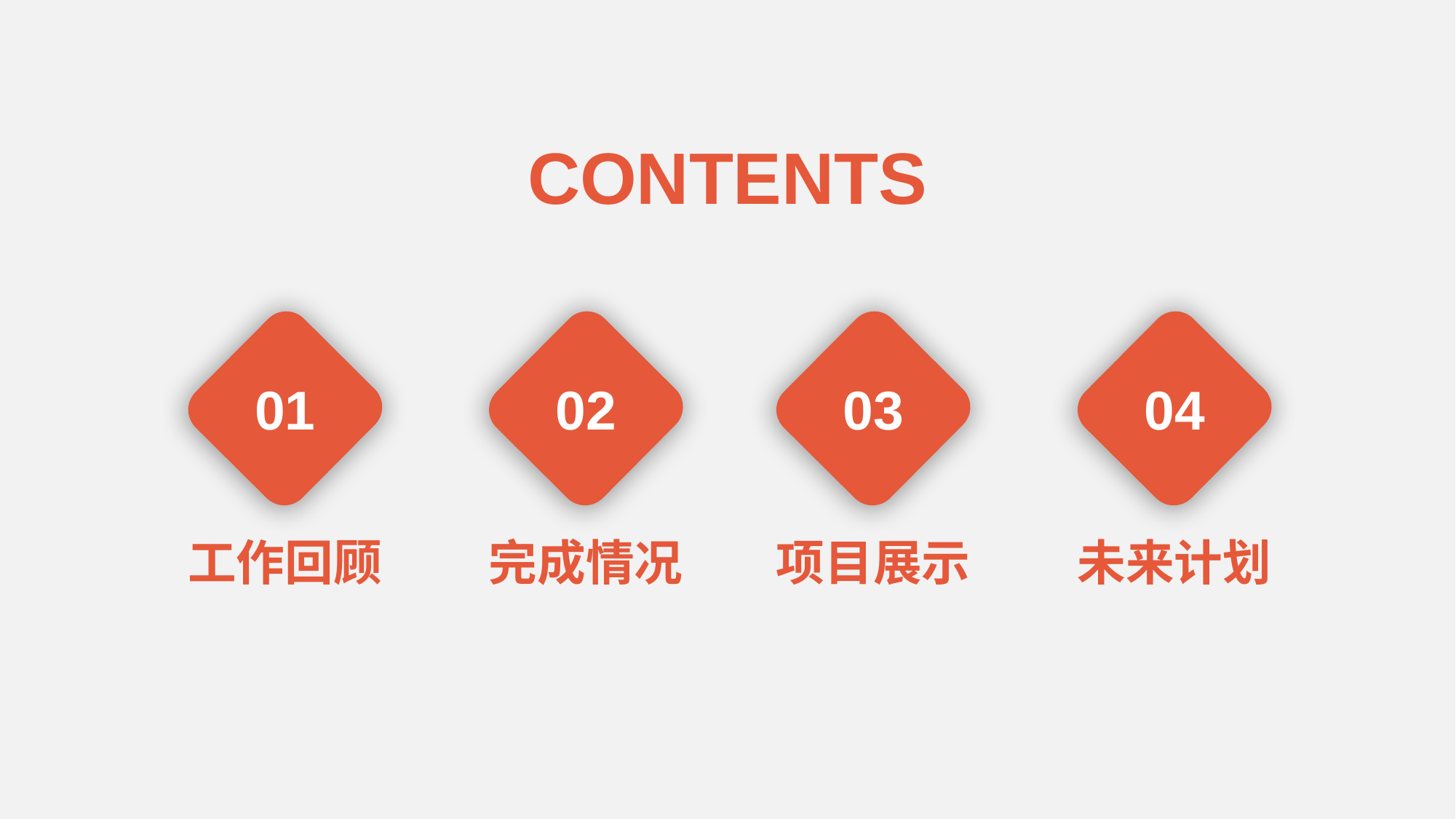

行业PPT模板http://www.XXX.com/hangye/
CONTENTS

01

02

03

04
工作回顾
完成情况
项目展示
未来计划